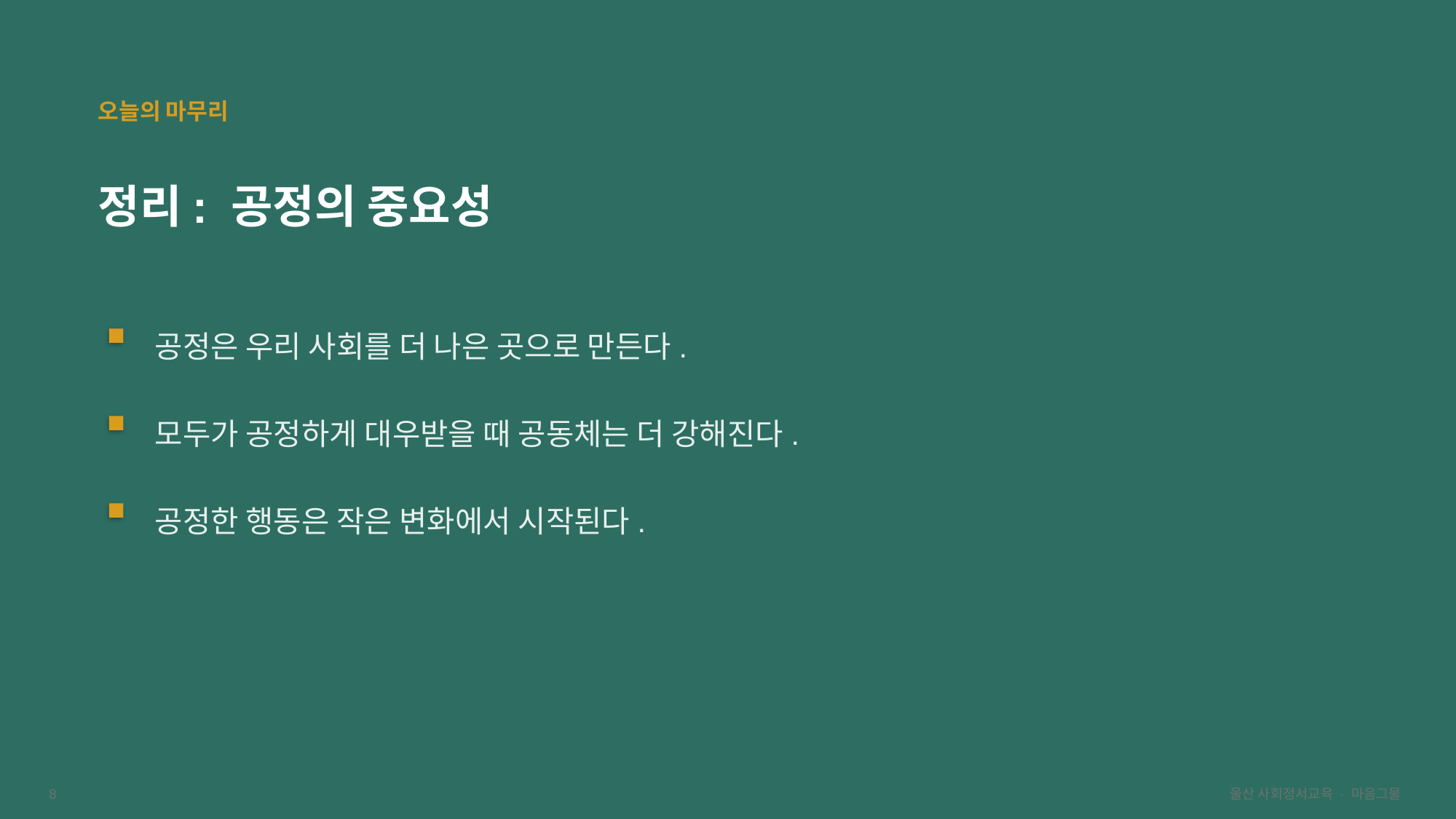

오늘의 마무리
정리: 공정의 중요성
공정은 우리 사회를 더 나은 곳으로 만든다.

모두가 공정하게 대우받을 때 공동체는 더 강해진다.

공정한 행동은 작은 변화에서 시작된다.

8
울산 사회정서교육 · 마음그물